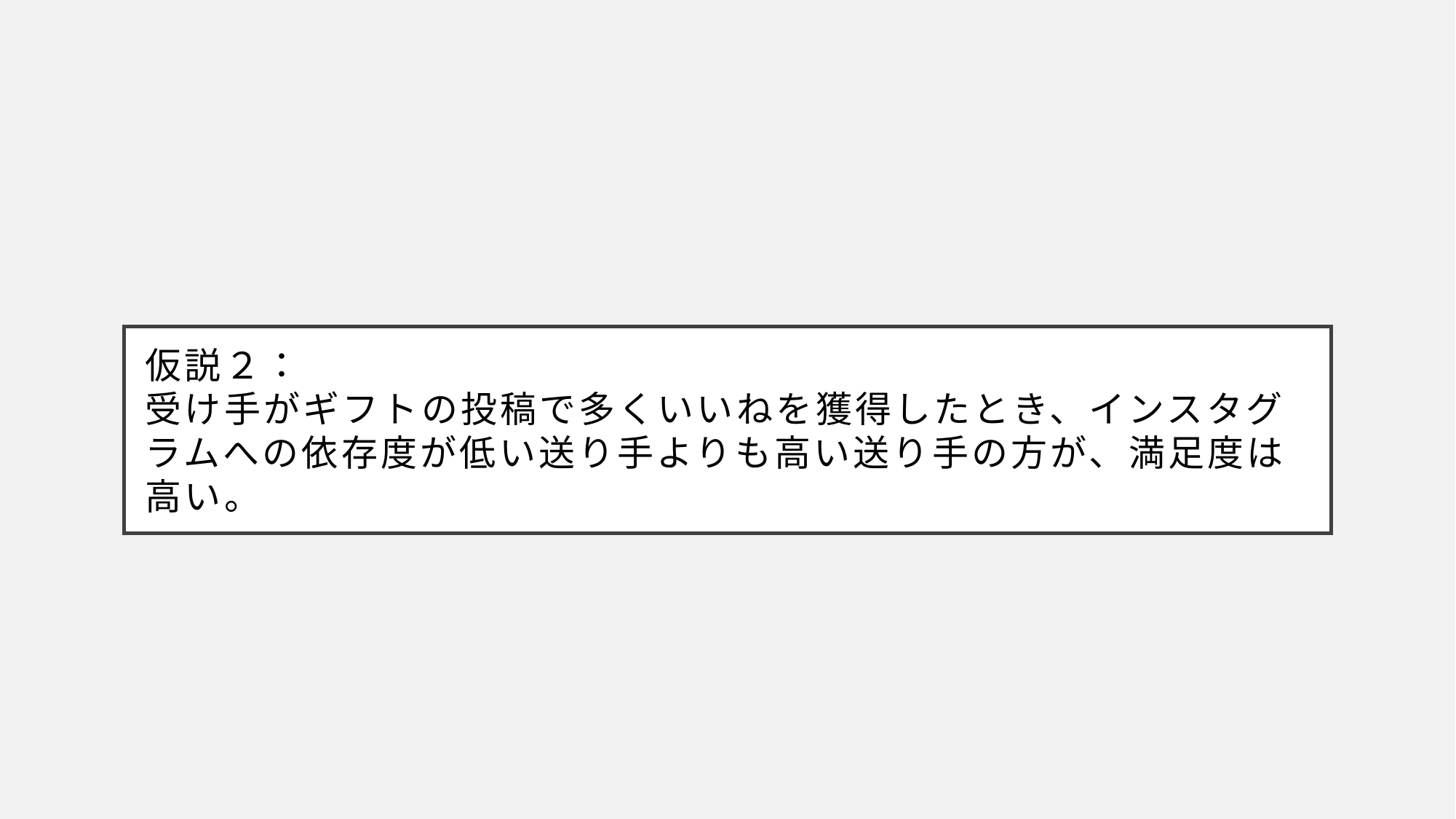

# 仮説２： 受け手がギフトの投稿で多くいいねを獲得したとき、インスタグラムへの依存度が低い送り手よりも高い送り手の方が、満足度は高い。